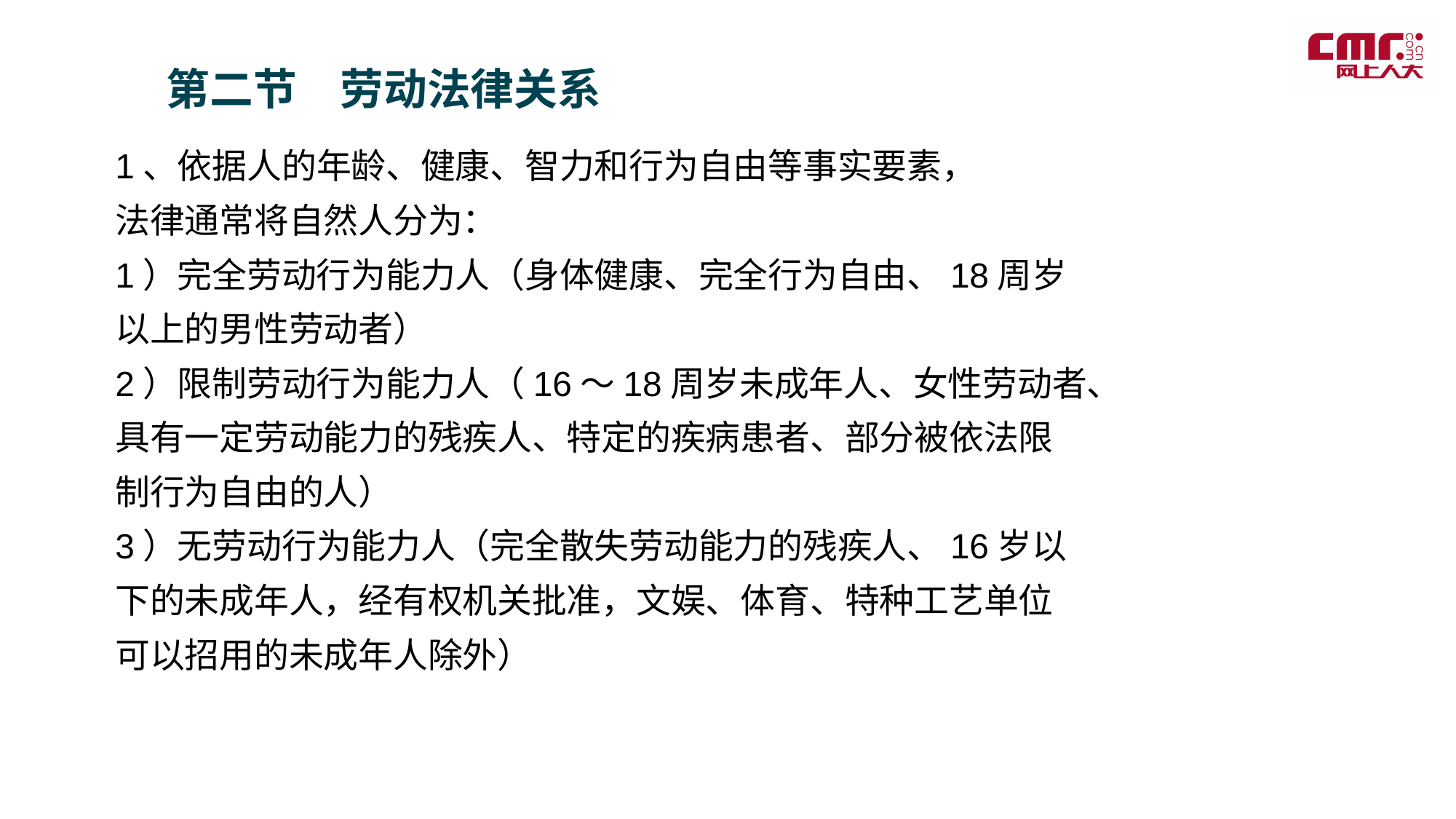

第二节　劳动法律关系
1、依据人的年龄、健康、智力和行为自由等事实要素，
法律通常将自然人分为：
1）完全劳动行为能力人（身体健康、完全行为自由、18周岁以上的男性劳动者）
2）限制劳动行为能力人（16～18周岁未成年人、女性劳动者、具有一定劳动能力的残疾人、特定的疾病患者、部分被依法限制行为自由的人）
3）无劳动行为能力人（完全散失劳动能力的残疾人、16岁以下的未成年人，经有权机关批准，文娱、体育、特种工艺单位可以招用的未成年人除外）